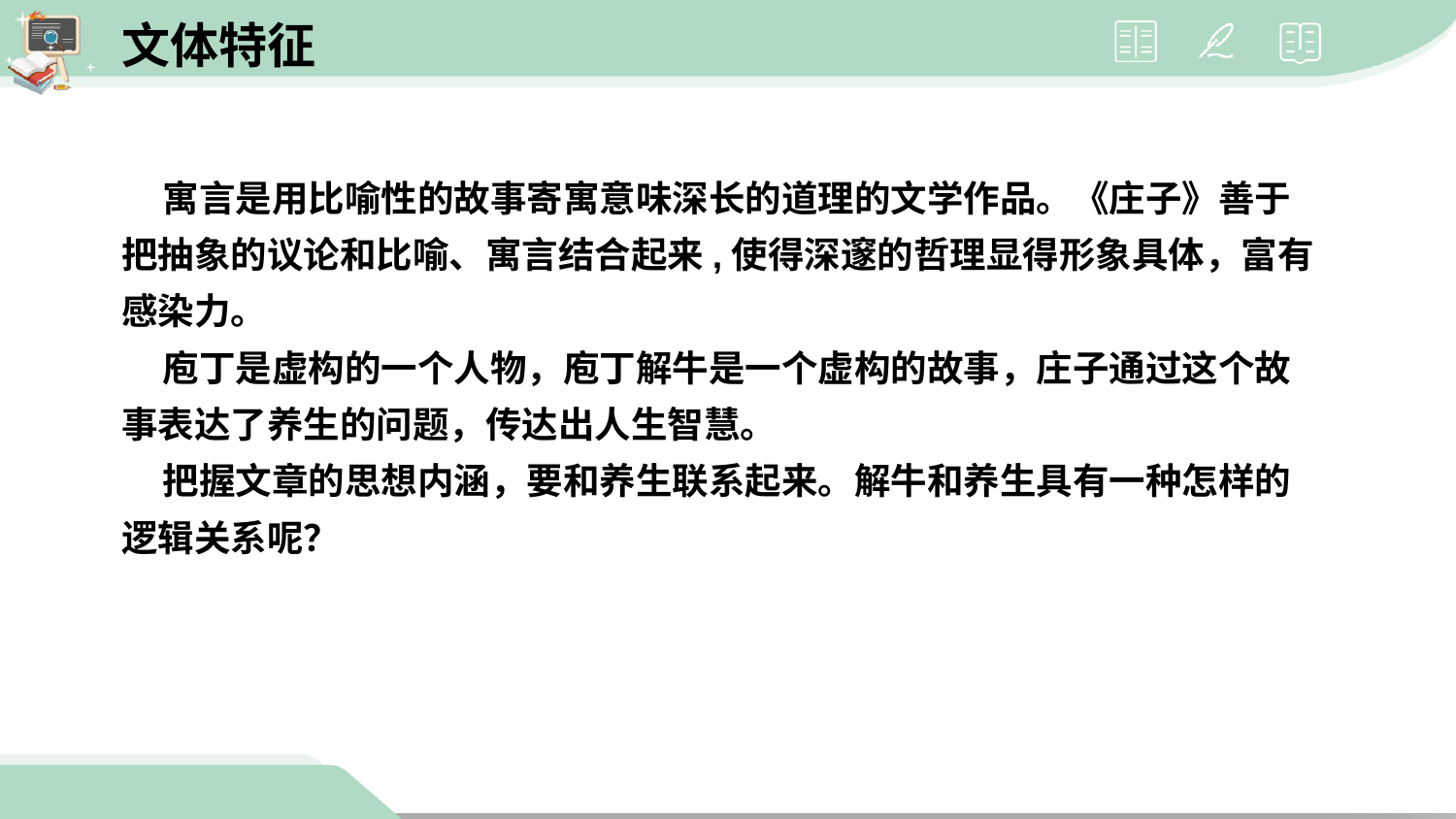

文体特征
    寓言是用比喻性的故事寄寓意味深长的道理的文学作品。《庄子》善于把抽象的议论和比喻、寓言结合起来,使得深邃的哲理显得形象具体，富有感染力。
    庖丁是虚构的一个人物，庖丁解牛是一个虚构的故事，庄子通过这个故事表达了养生的问题，传达出人生智慧。
    把握文章的思想内涵，要和养生联系起来。解牛和养生具有一种怎样的逻辑关系呢？